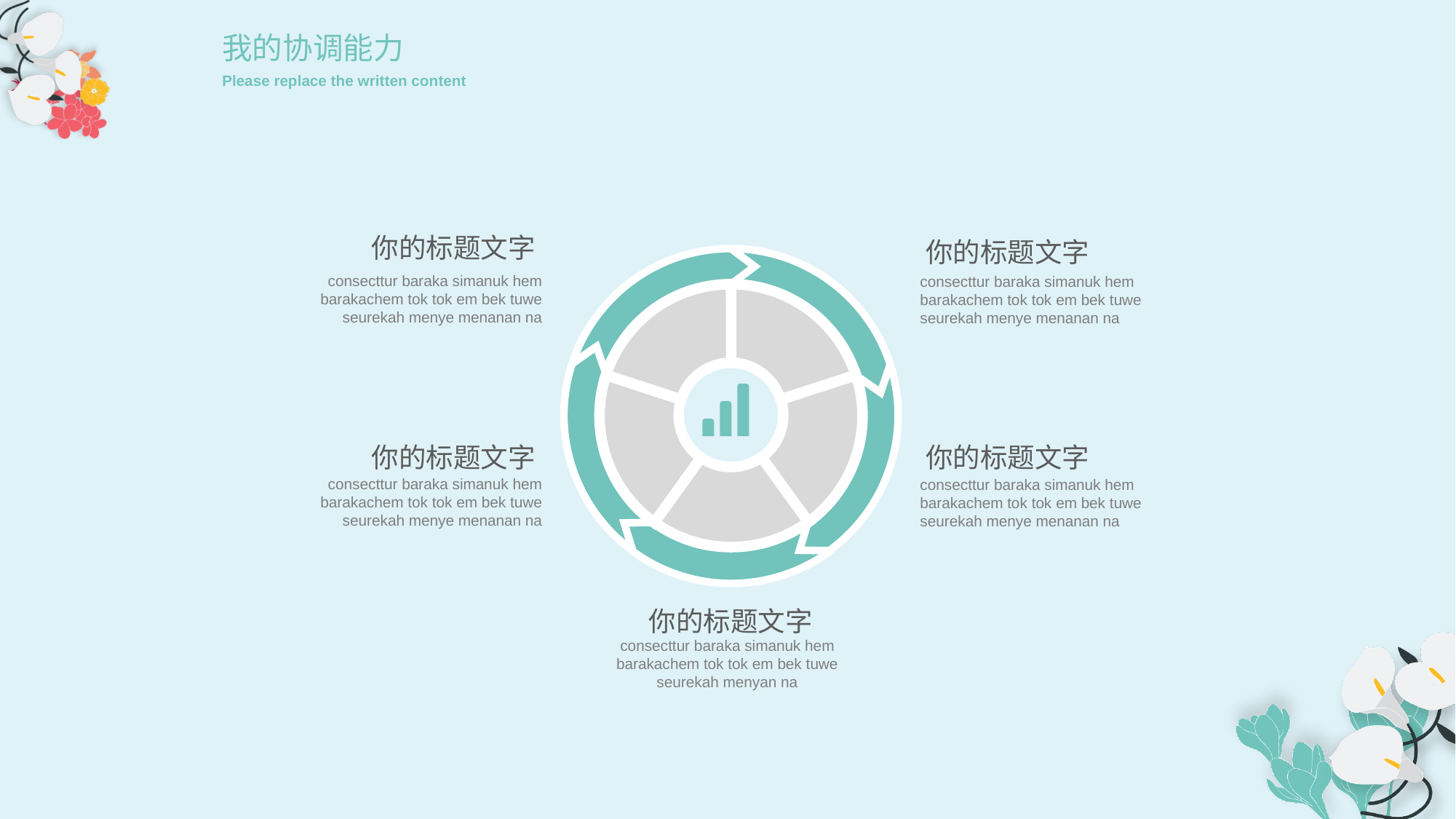

我的协调能力
Please replace the written content
你的标题文字
你的标题文字

consecttur baraka simanuk hem barakachem tok tok em bek tuwe seurekah menye menanan na
consecttur baraka simanuk hem barakachem tok tok em bek tuwe seurekah menye menanan na

你的标题文字
你的标题文字

consecttur baraka simanuk hem barakachem tok tok em bek tuwe seurekah menye menanan na
consecttur baraka simanuk hem barakachem tok tok em bek tuwe seurekah menye menanan na

你的标题文字
consecttur baraka simanuk hem barakachem tok tok em bek tuwe seurekah menyan na